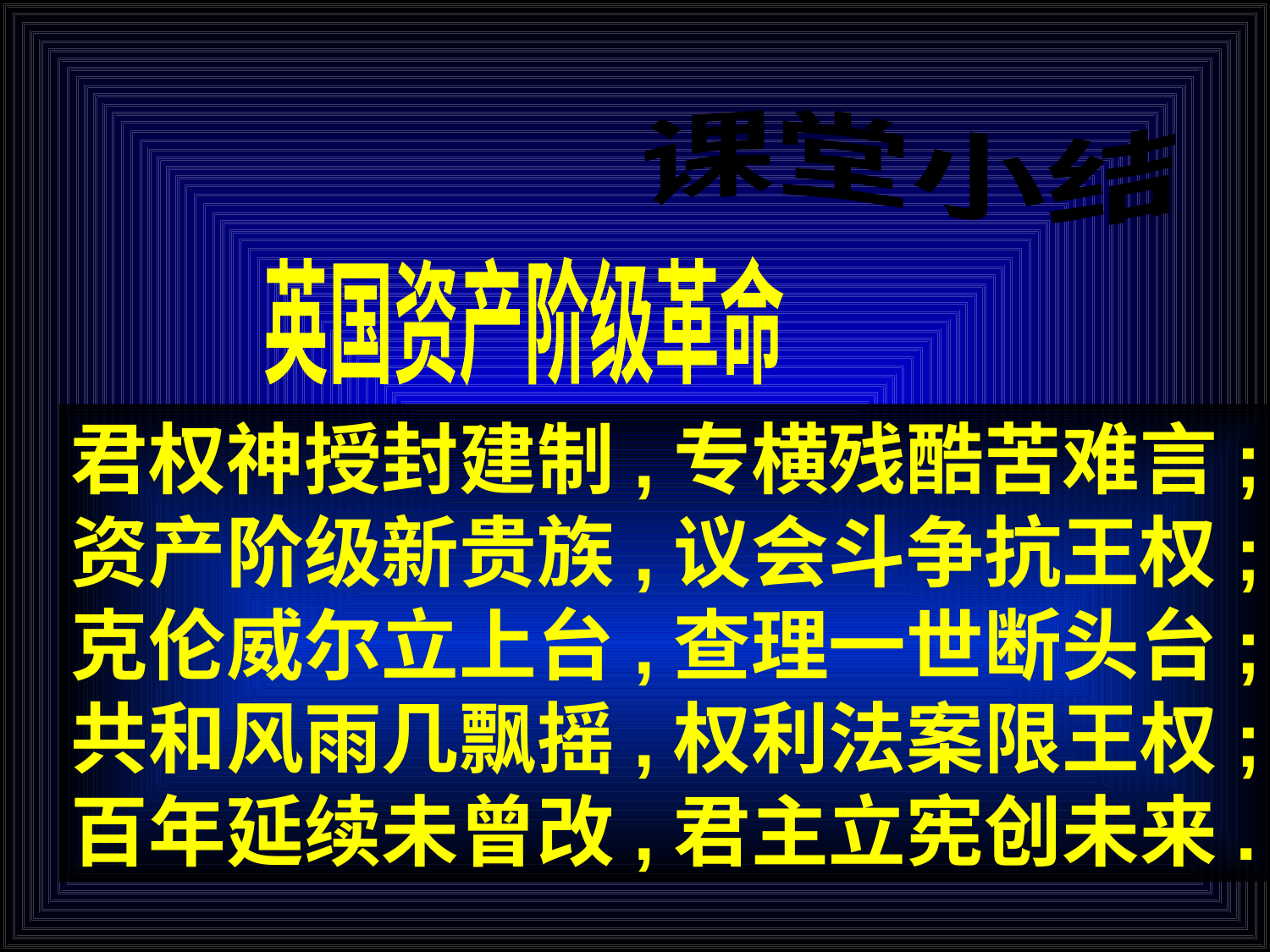

课堂小结
英国资产阶级革命
君权神授封建制,专横残酷苦难言;
资产阶级新贵族,议会斗争抗王权;
克伦威尔立上台,查理一世断头台;
共和风雨几飘摇,权利法案限王权;
百年延续未曾改,君主立宪创未来.